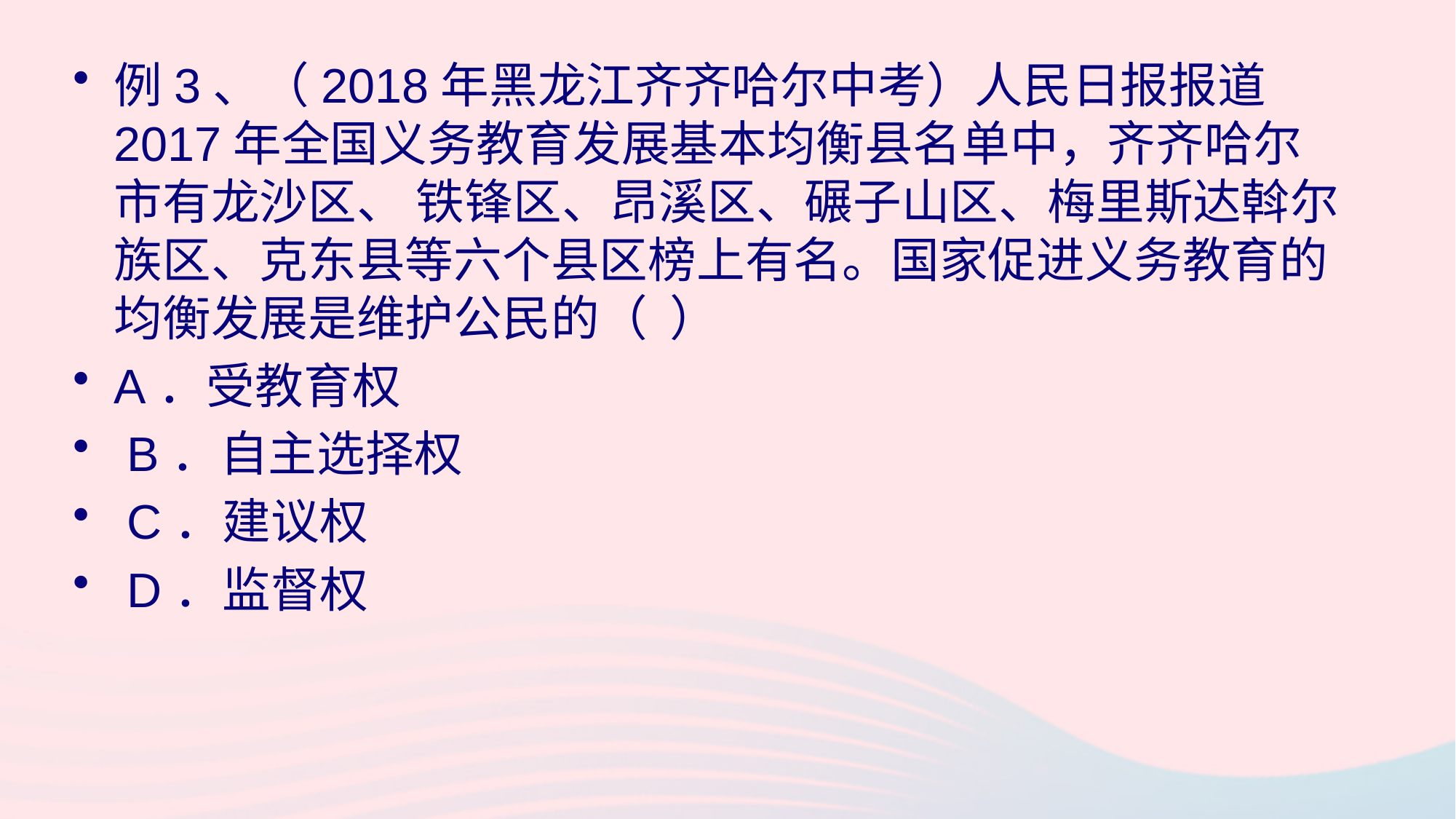

例3、（2018年黑龙江齐齐哈尔中考）人民日报报道2017年全国义务教育发展基本均衡县名单中，齐齐哈尔市有龙沙区、 铁锋区、昂溪区、碾子山区、梅里斯达斡尔族区、克东县等六个县区榜上有名。国家促进义务教育的均衡发展是维护公民的（  ）
A．受教育权
 B．自主选择权
 C．建议权
 D．监督权